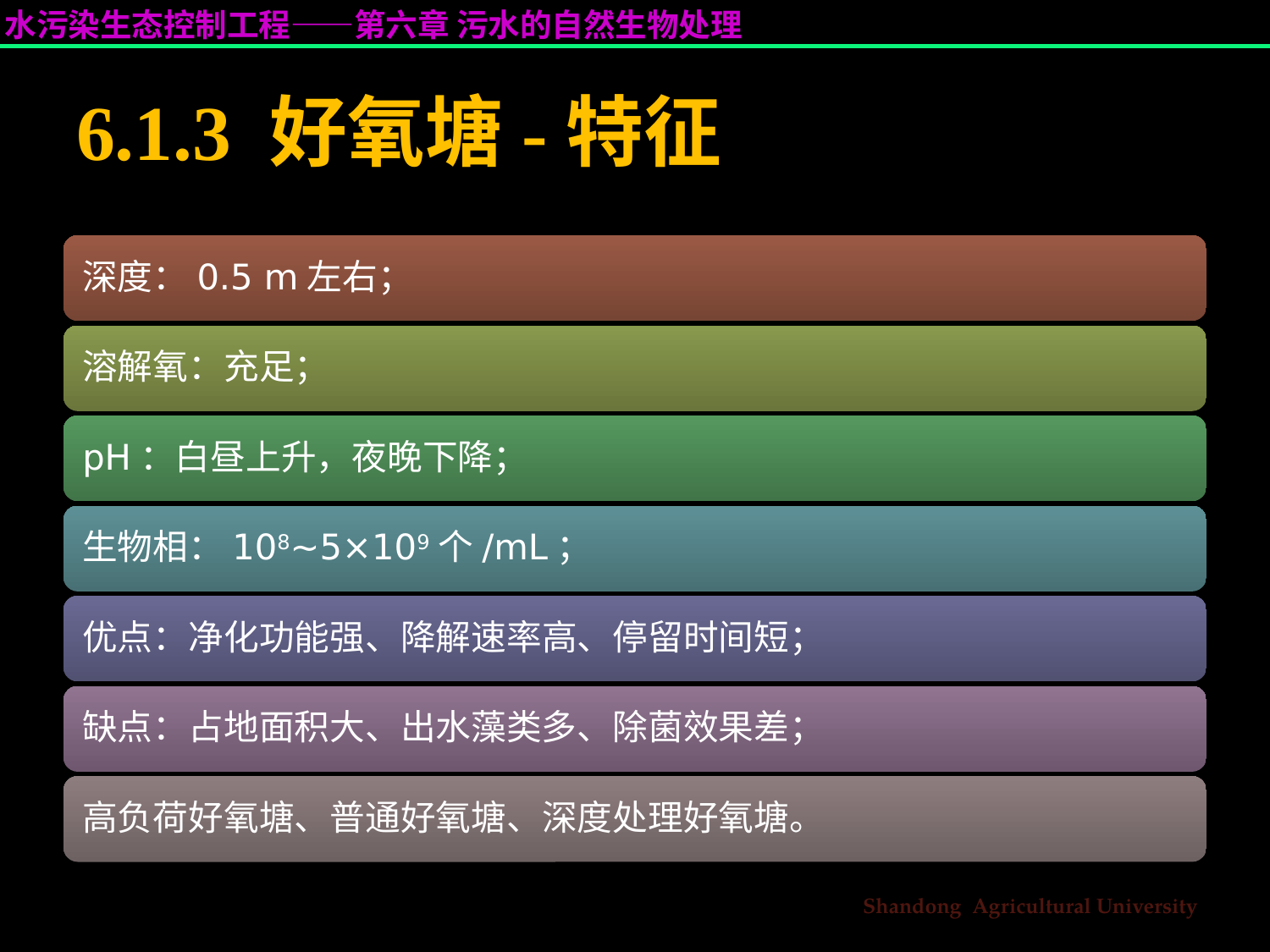

# 6.1.3 好氧塘-特征
深度：0.5 m左右；
溶解氧：充足；
pH：白昼上升，夜晚下降；
生物相：108~5×109个/mL；
优点：净化功能强、降解速率高、停留时间短；
缺点：占地面积大、出水藻类多、除菌效果差；
高负荷好氧塘、普通好氧塘、深度处理好氧塘。